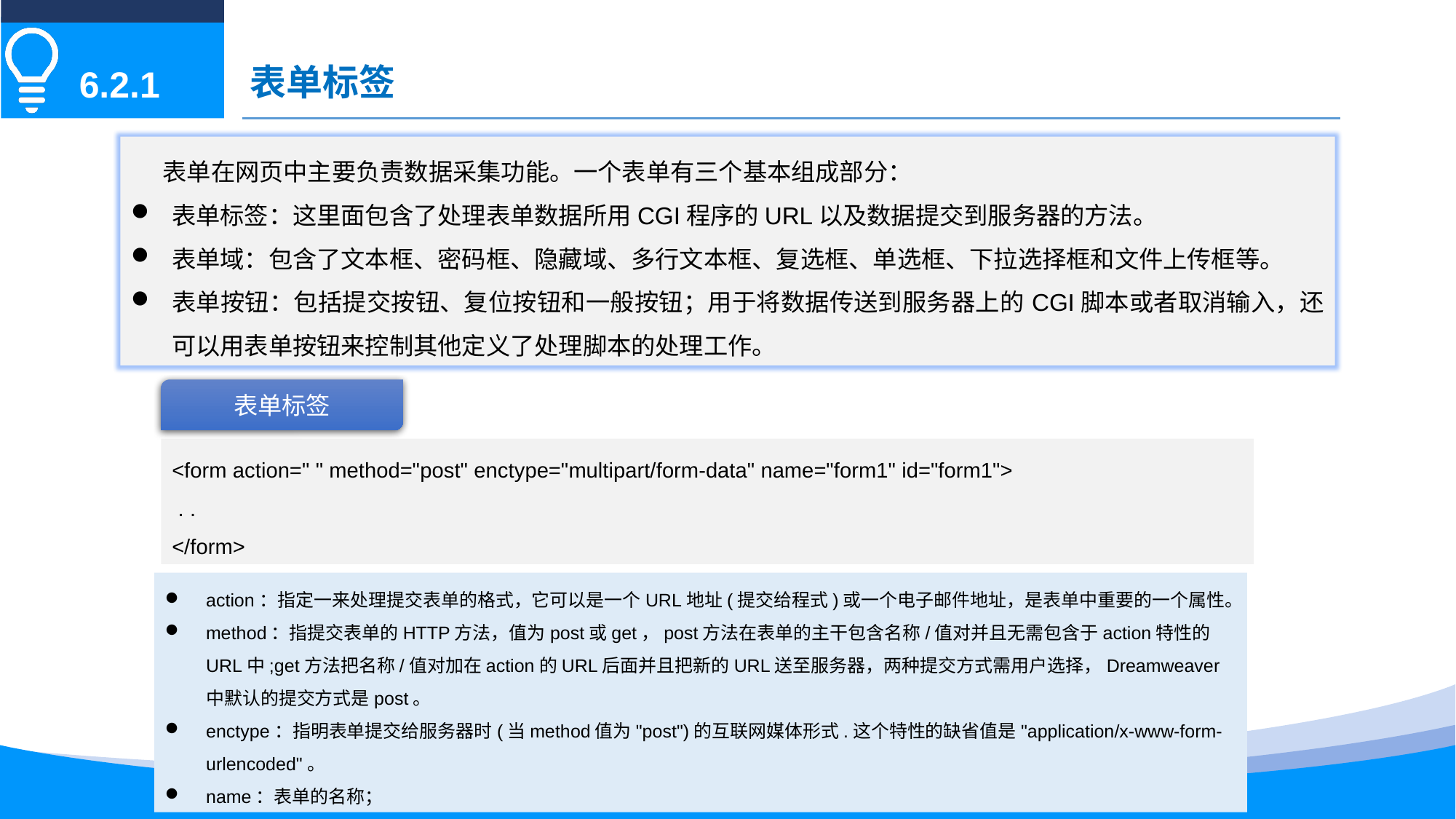

表单标签
6.2.1
表单在网页中主要负责数据采集功能。一个表单有三个基本组成部分：
表单标签：这里面包含了处理表单数据所用CGI程序的URL以及数据提交到服务器的方法。
表单域：包含了文本框、密码框、隐藏域、多行文本框、复选框、单选框、下拉选择框和文件上传框等。
表单按钮：包括提交按钮、复位按钮和一般按钮；用于将数据传送到服务器上的CGI脚本或者取消输入，还可以用表单按钮来控制其他定义了处理脚本的处理工作。
表单标签
<form action=" " method="post" enctype="multipart/form-data" name="form1" id="form1">
 . .
</form>
action：指定一来处理提交表单的格式，它可以是一个URL地址(提交给程式)或一个电子邮件地址，是表单中重要的一个属性。
method：指提交表单的HTTP方法，值为post或get，post方法在表单的主干包含名称/值对并且无需包含于action特性的URL中;get方法把名称/值对加在action的URL后面并且把新的URL送至服务器，两种提交方式需用户选择，Dreamweaver中默认的提交方式是post。
enctype：指明表单提交给服务器时(当method值为"post")的互联网媒体形式.这个特性的缺省值是"application/x-www-form-urlencoded"。
name：表单的名称；